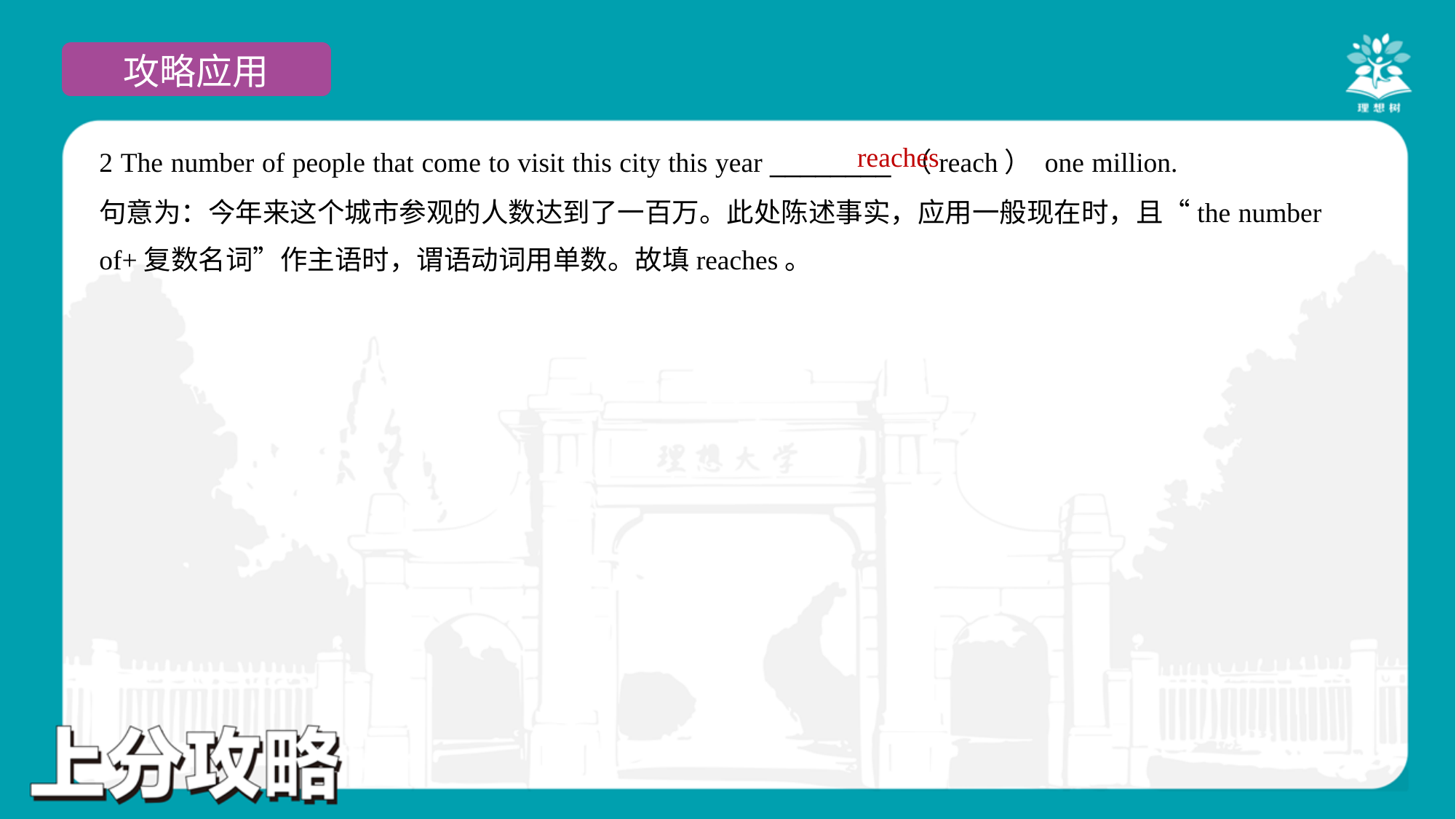

reaches
2 The number of people that come to visit this city this year ________ （reach） one million.
句意为：今年来这个城市参观的人数达到了一百万。此处陈述事实，应用一般现在时，且“the number
of+复数名词”作主语时，谓语动词用单数。故填reaches。